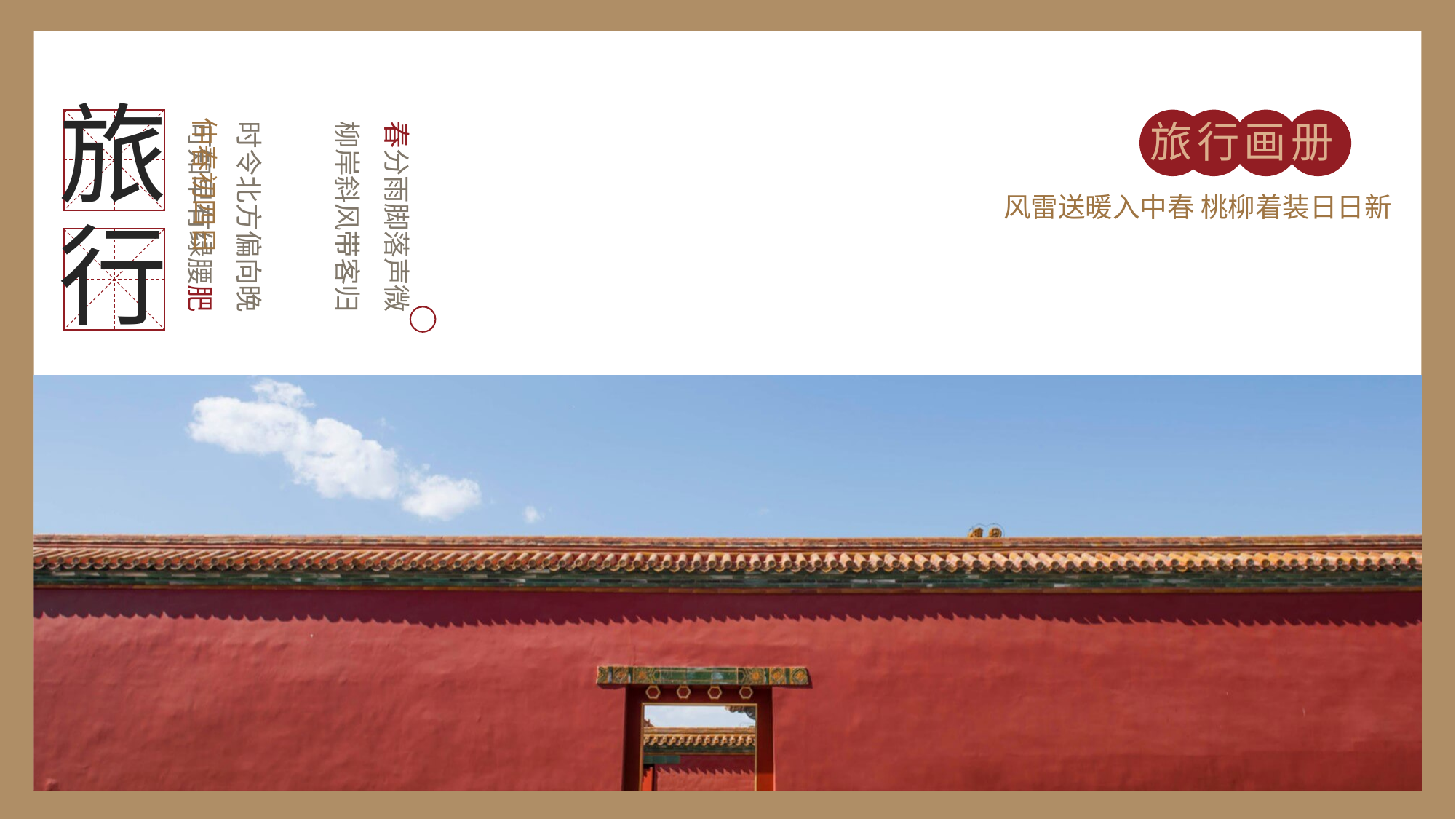

旅
仲春初四日

旅行画册
春分雨脚落声微
柳岸斜风带客归
时令北方偏向晚
可知早有绿腰肥
风雷送暖入中春 桃柳着装日日新
行